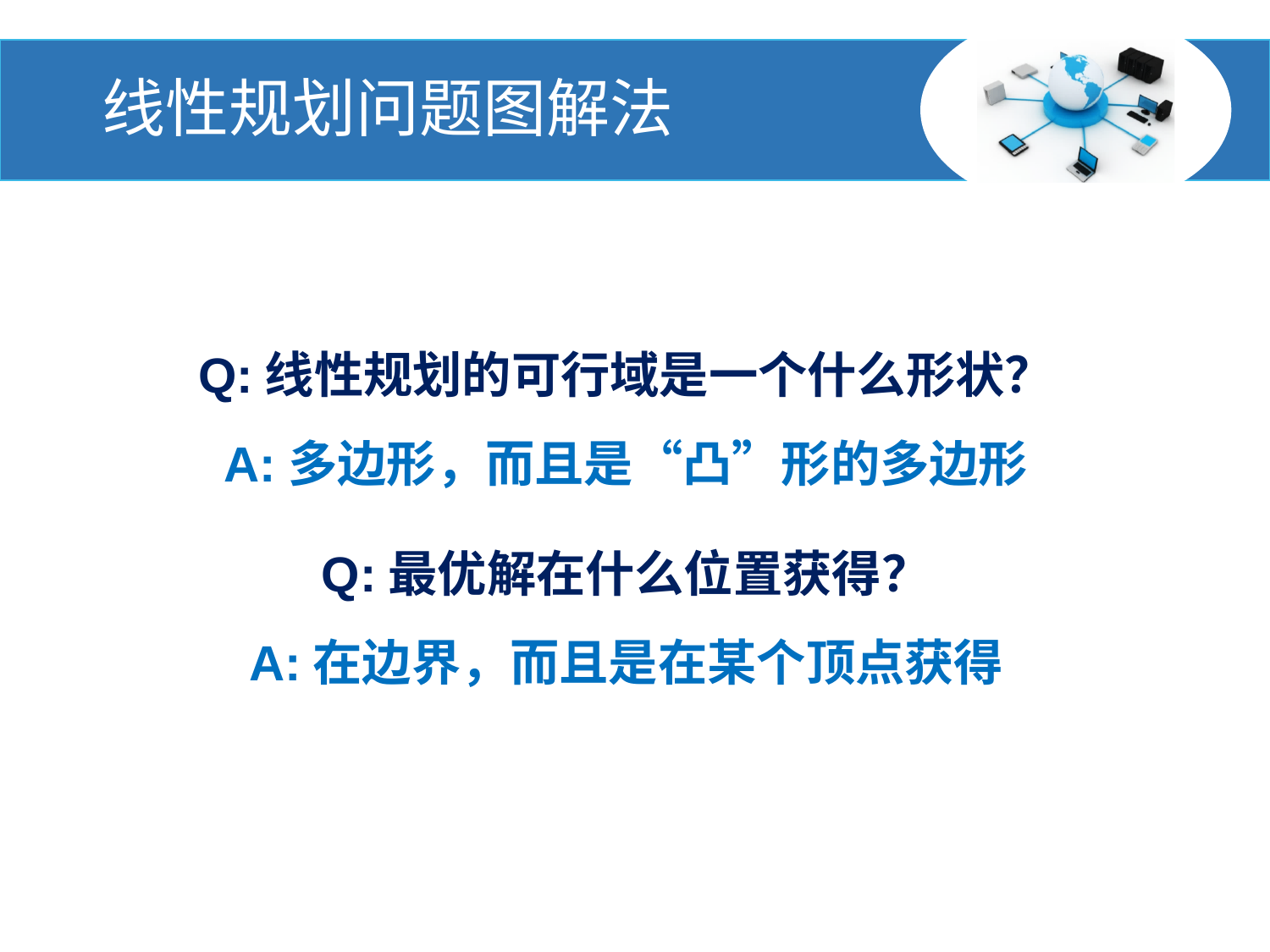

# 线性规划问题图解法
Q:线性规划的可行域是一个什么形状？
A:多边形，而且是“凸”形的多边形
Q:最优解在什么位置获得？
A:在边界，而且是在某个顶点获得